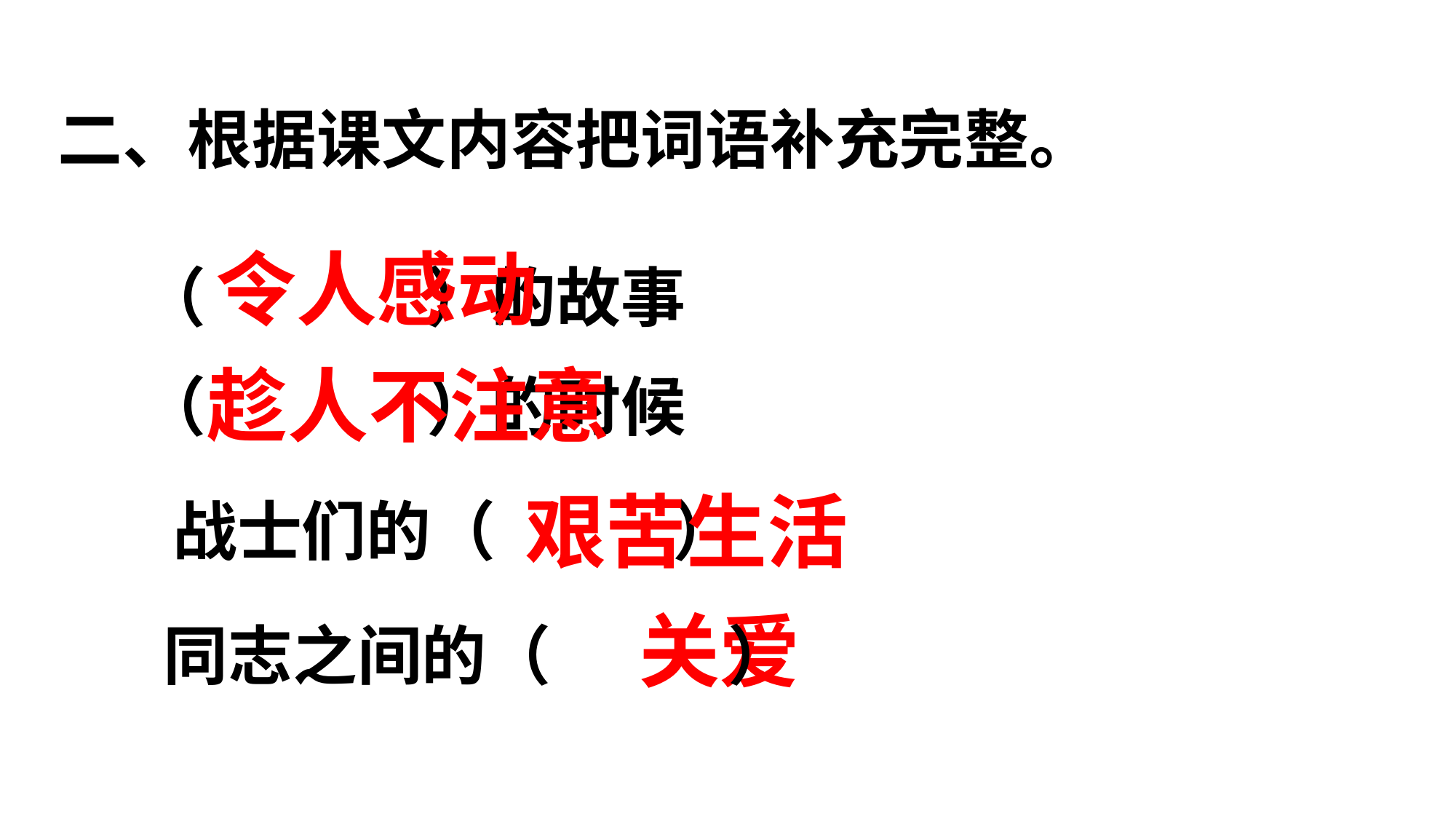

二、根据课文内容把词语补充完整。
 令人感动
（               ）的故事
趁人不注意
（               ）的时候
艰苦生活
战士们的（            ）
关爱
同志之间的（            ）